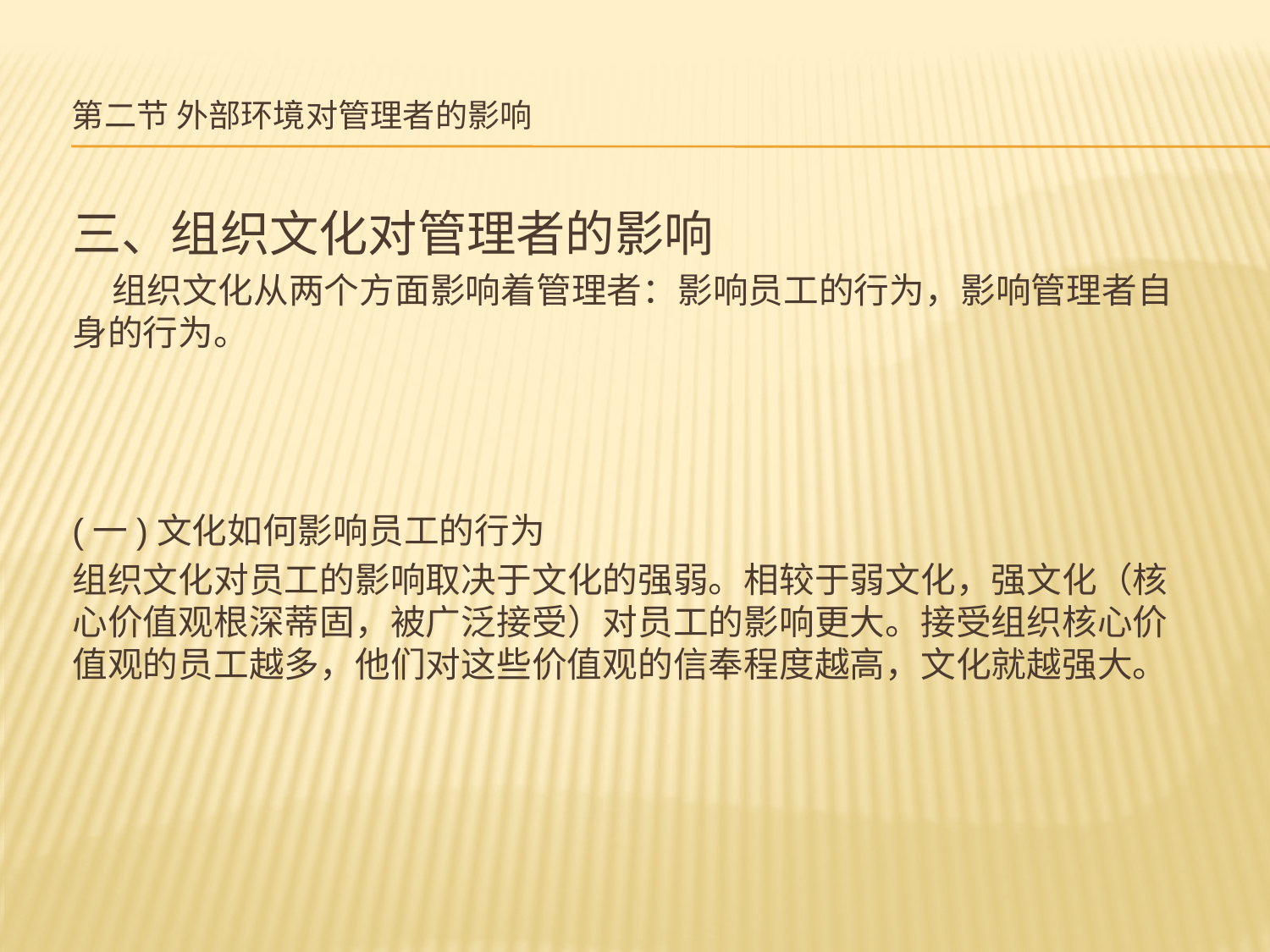

# 第二节 外部环境对管理者的影响
三、组织文化对管理者的影响
    组织文化从两个方面影响着管理者：影响员工的行为，影响管理者自身的行为。

(一)文化如何影响员工的行为
组织文化对员工的影响取决于文化的强弱。相较于弱文化，强文化（核心价值观根深蒂固，被广泛接受）对员工的影响更大。接受组织核心价值观的员工越多，他们对这些价值观的信奉程度越高，文化就越强大。